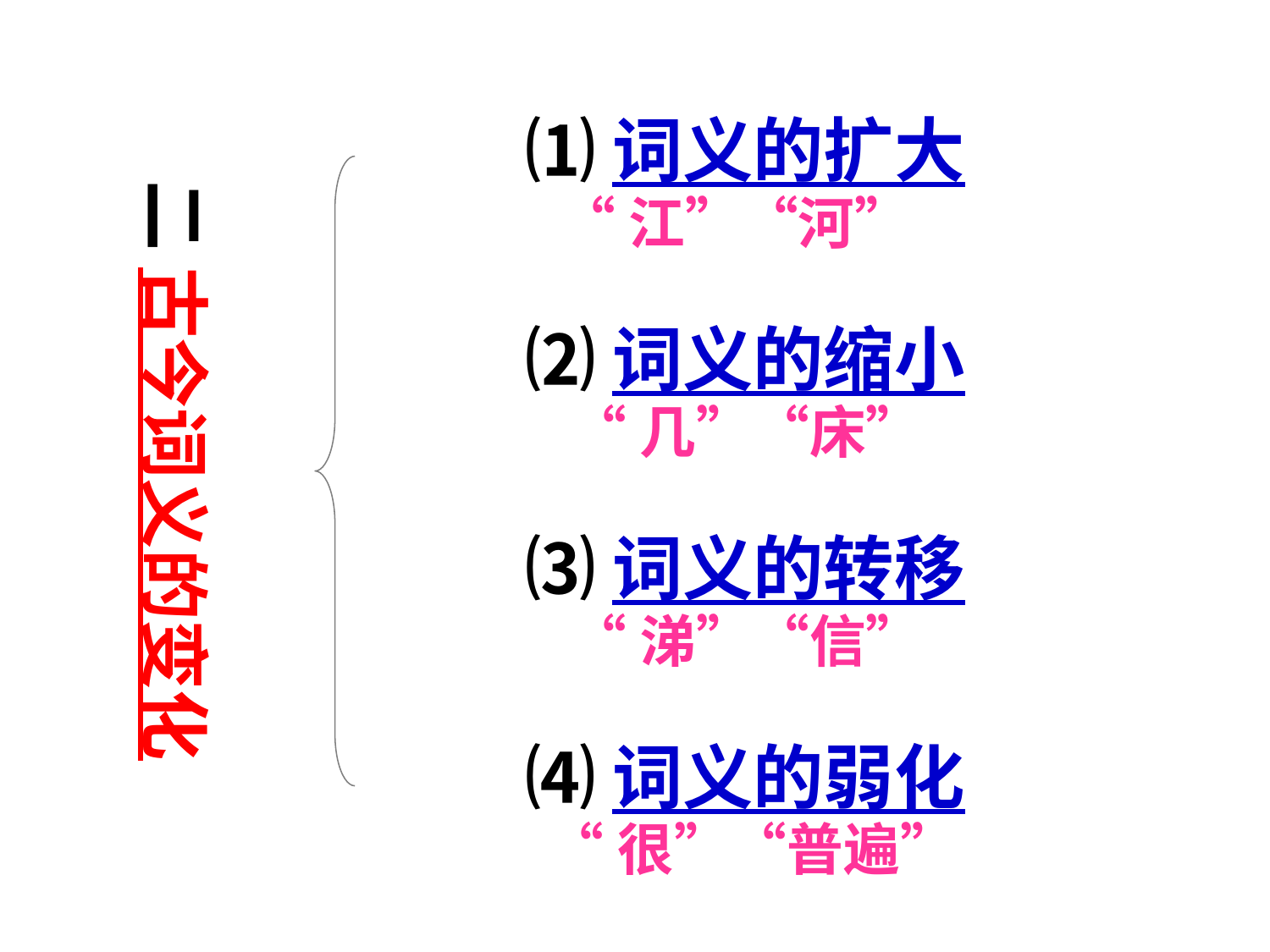

⑴词义的扩大
   “江”“河”

⑵词义的缩小
    “几”“床”

⑶词义的转移
    “涕”“信”

⑷词义的弱化
  “很”“普遍”
二 古今词义的变化